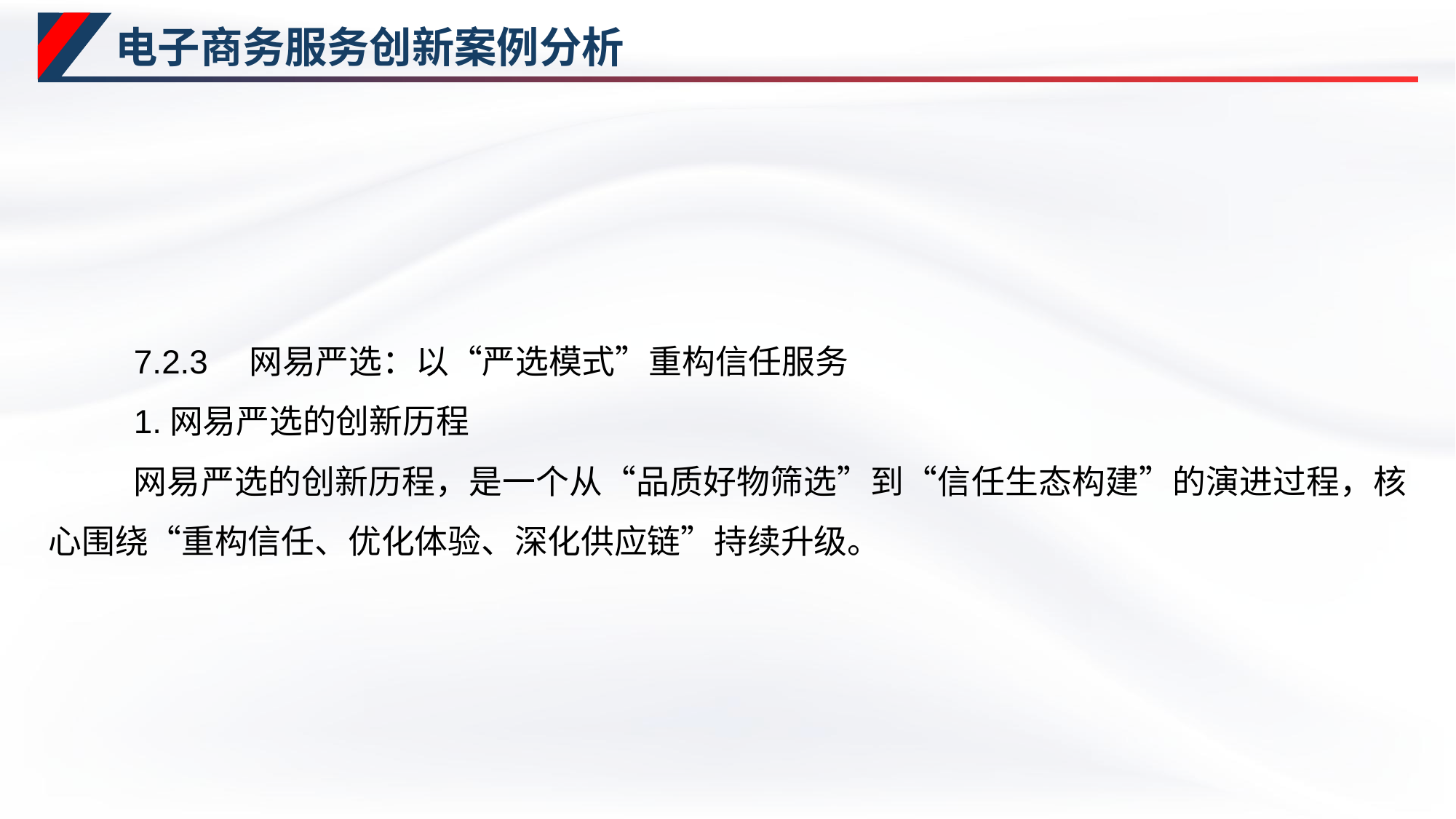

# 电子商务服务创新案例分析
7.2.3　网易严选：以“严选模式”重构信任服务
1.网易严选的创新历程
网易严选的创新历程，是一个从“品质好物筛选”到“信任生态构建”的演进过程，核心围绕“重构信任、优化体验、深化供应链”持续升级。